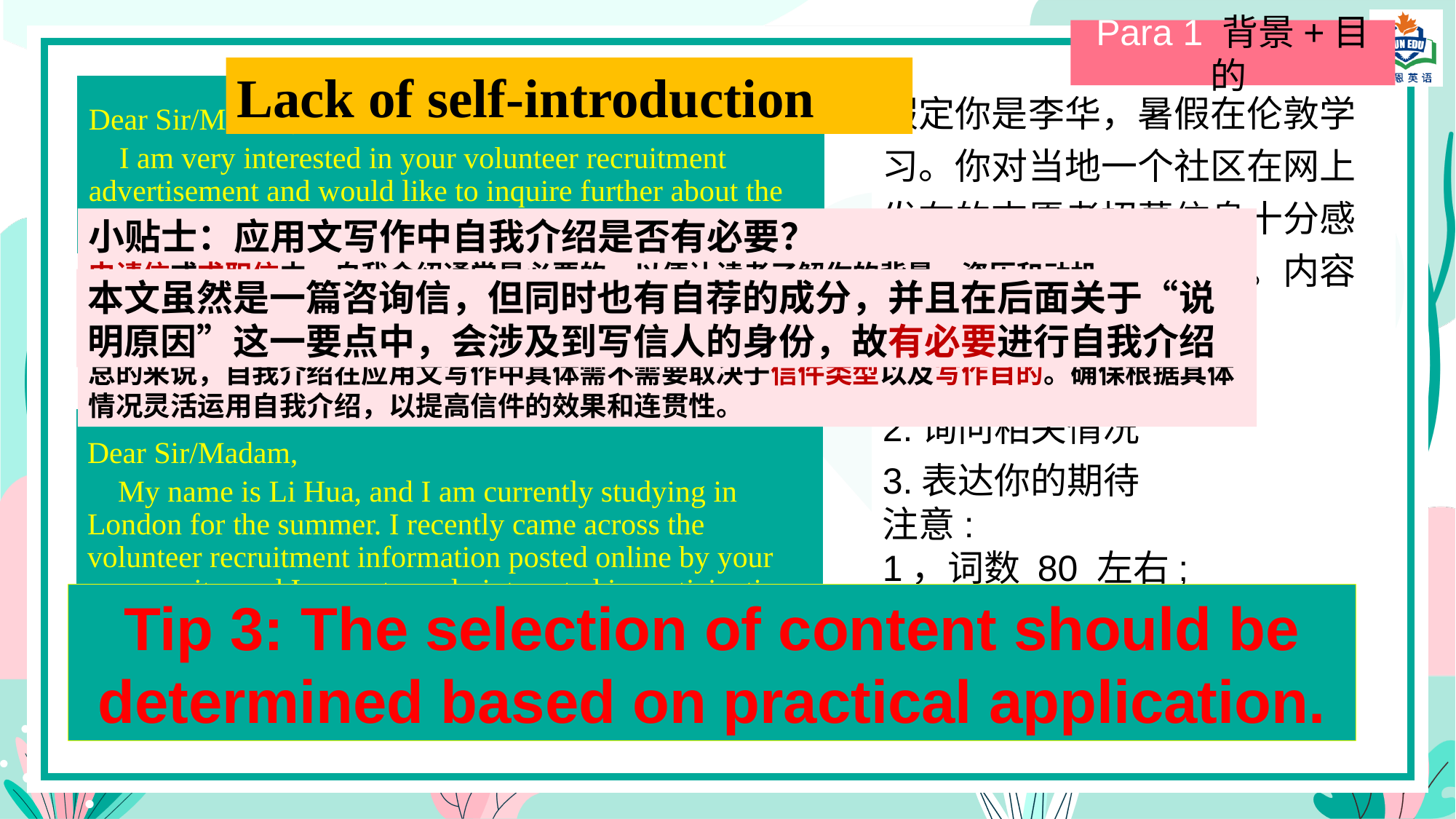

Para 1 背景+目的
Lack of self-introduction
Dear Sir/Madam,
    I am very interested in your volunteer recruitment advertisement and would like to inquire further about the specifics.
假定你是李华，暑假在伦敦学习。你对当地一个社区在网上发布的志愿者招募信息十分感兴趣于是给该社区写信。内容包括:
1.说明报名原因;
2.询问相关情况
3.表达你的期待
注意:
1，词数 80 左右;
2.请按如下格式在答题卡的相应位置作答
Dear Sir / Madam,
小贴士：应用文写作中自我介绍是否有必要？
申请信或求职信中，自我介绍通常是必要的，以便让读者了解你的背景、资历和动机。
询问信或建议信等情况下，自我介绍可能并不是必要的，因为焦点更多地放在表达你的问题、建议或意图上。在这种情况下，可以直接开始表达你的意见或问题，而不用过多介绍自己。
总的来说，自我介绍在应用文写作中具体需不需要取决于信件类型以及写作目的。确保根据具体情况灵活运用自我介绍，以提高信件的效果和连贯性。
本文虽然是一篇咨询信，但同时也有自荐的成分，并且在后面关于“说明原因”这一要点中，会涉及到写信人的身份，故有必要进行自我介绍

Dear Sir/Madam,
    My name is Li Hua, and I am currently studying in London for the summer. I recently came across the volunteer recruitment information posted online by your community, and I am extremely interested in participating.
Tip 3: The selection of content should be determined based on practical application.